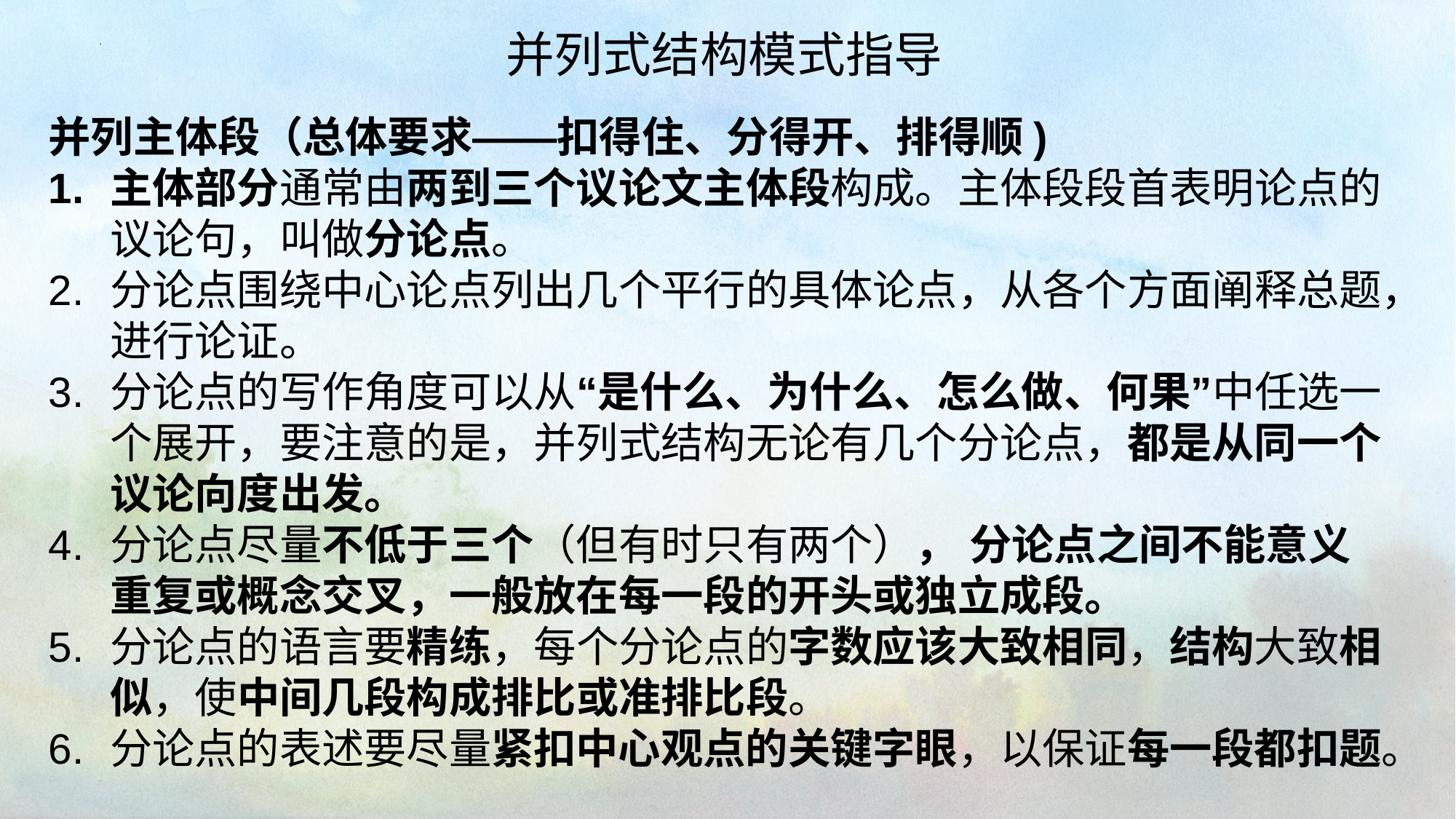

并列式结构模式指导
并列主体段（总体要求——扣得住、分得开、排得顺)
主体部分通常由两到三个议论文主体段构成。主体段段首表明论点的议论句，叫做分论点。
分论点围绕中心论点列出几个平行的具体论点，从各个方面阐释总题，进行论证。
分论点的写作角度可以从“是什么、为什么、怎么做、何果”中任选一个展开，要注意的是，并列式结构无论有几个分论点，都是从同一个议论向度出发。
分论点尽量不低于三个（但有时只有两个）， 分论点之间不能意义重复或概念交叉，一般放在每一段的开头或独立成段。
分论点的语言要精练，每个分论点的字数应该大致相同，结构大致相似，使中间几段构成排比或准排比段。
分论点的表述要尽量紧扣中心观点的关键字眼，以保证每一段都扣题。